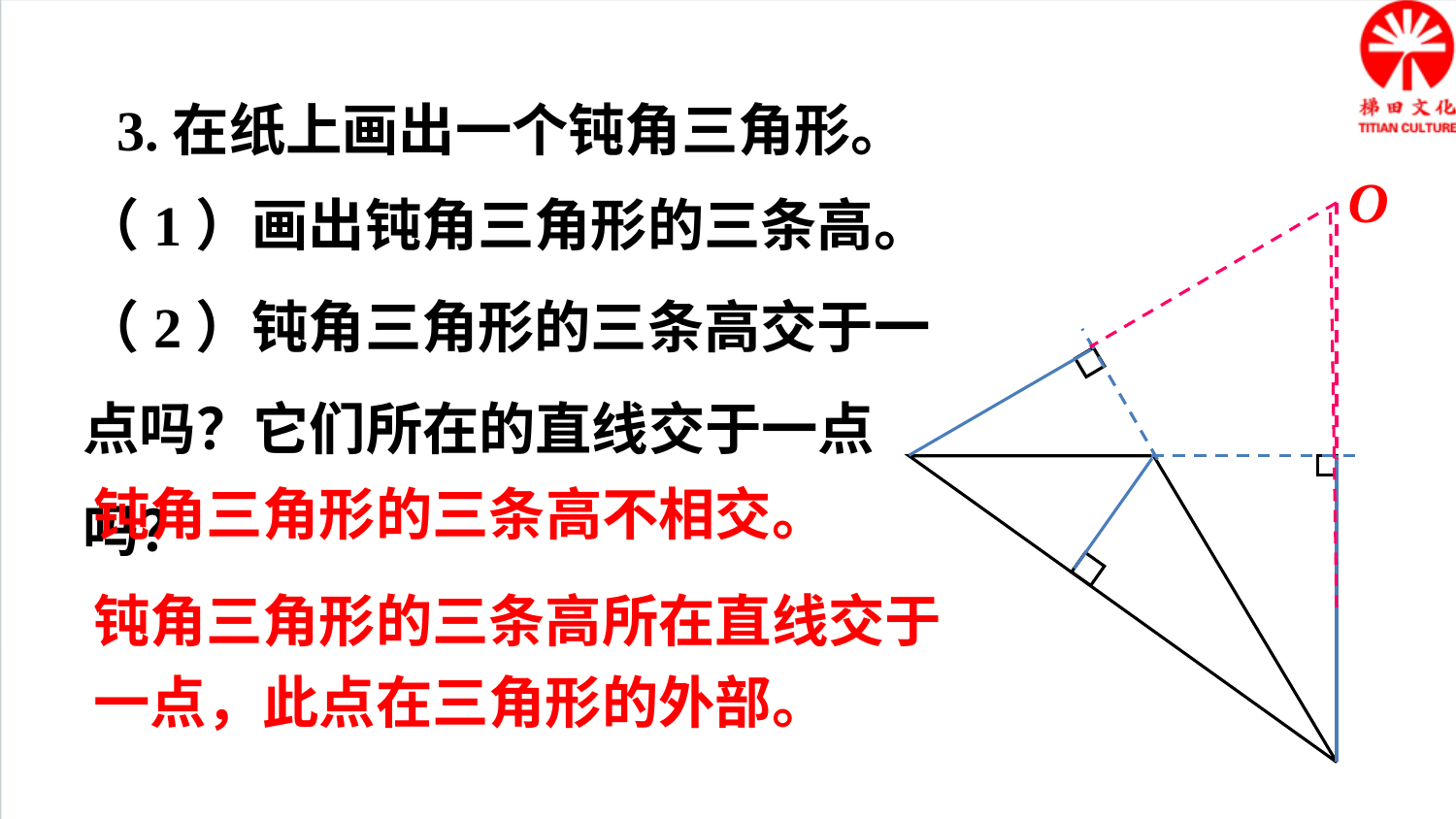

3.在纸上画出一个钝角三角形。
O
（1）画出钝角三角形的三条高。
（2）钝角三角形的三条高交于一点吗？它们所在的直线交于一点吗？

钝角三角形的三条高不相交。

钝角三角形的三条高所在直线交于一点，此点在三角形的外部。